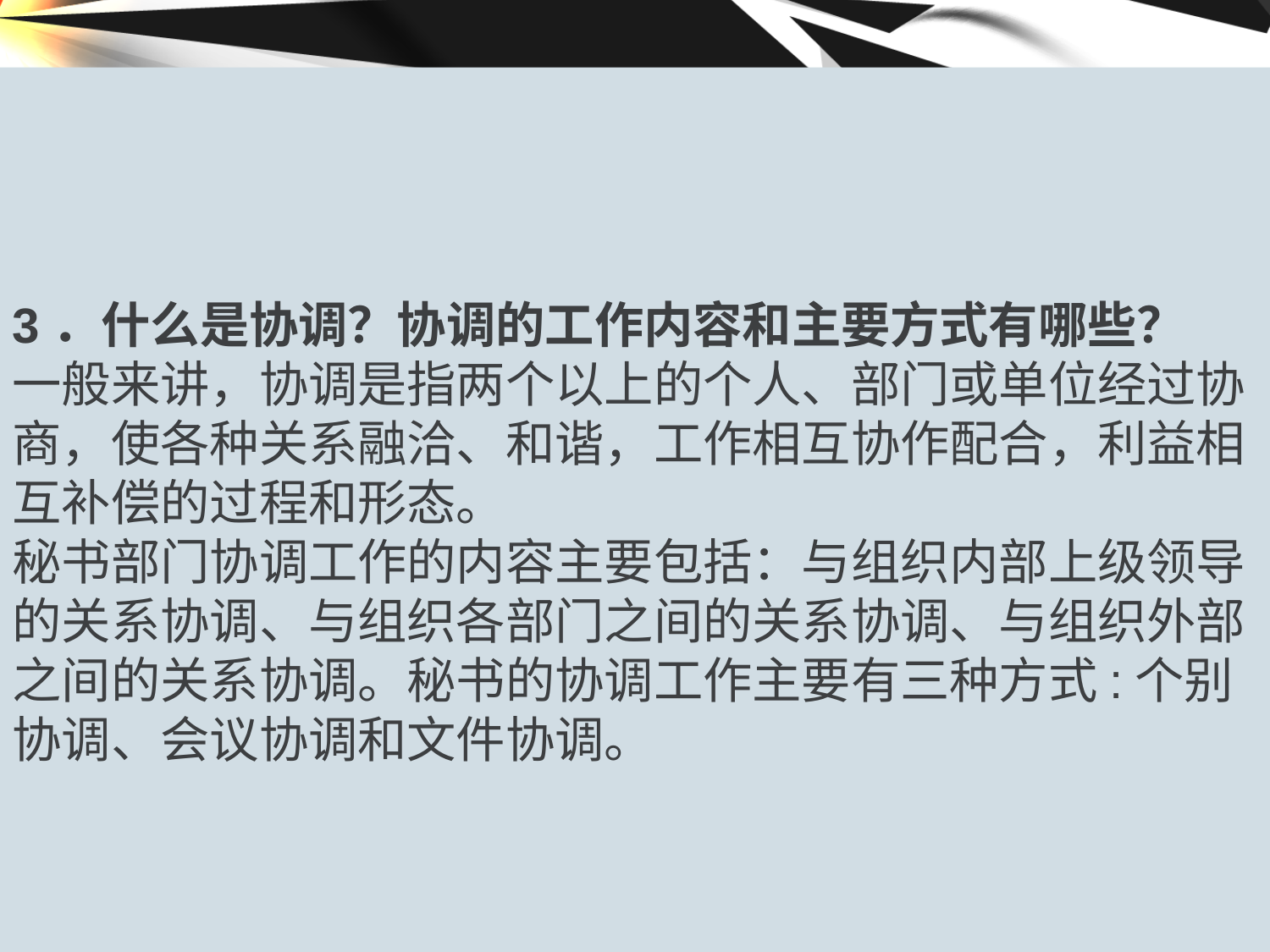

3．什么是协调？协调的工作内容和主要方式有哪些？
一般来讲，协调是指两个以上的个人、部门或单位经过协商，使各种关系融洽、和谐，工作相互协作配合，利益相互补偿的过程和形态。
秘书部门协调工作的内容主要包括：与组织内部上级领导的关系协调、与组织各部门之间的关系协调、与组织外部之间的关系协调。秘书的协调工作主要有三种方式:个别协调、会议协调和文件协调。